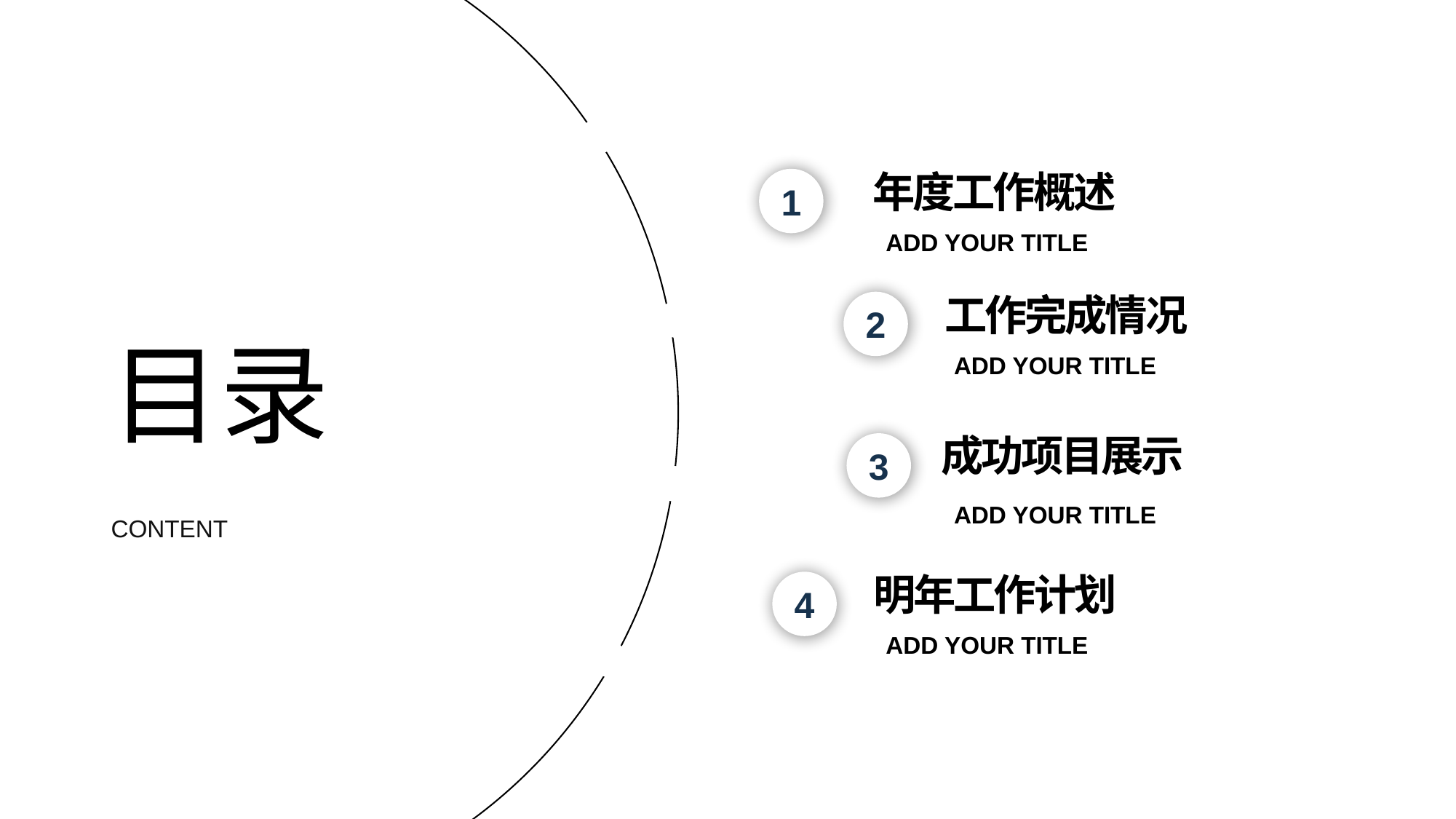

1
年度工作概述
ADD YOUR TITLE
2
工作完成情况
目录
ADD YOUR TITLE
3
成功项目展示
ADD YOUR TITLE
CONTENT
4
明年工作计划
ADD YOUR TITLE